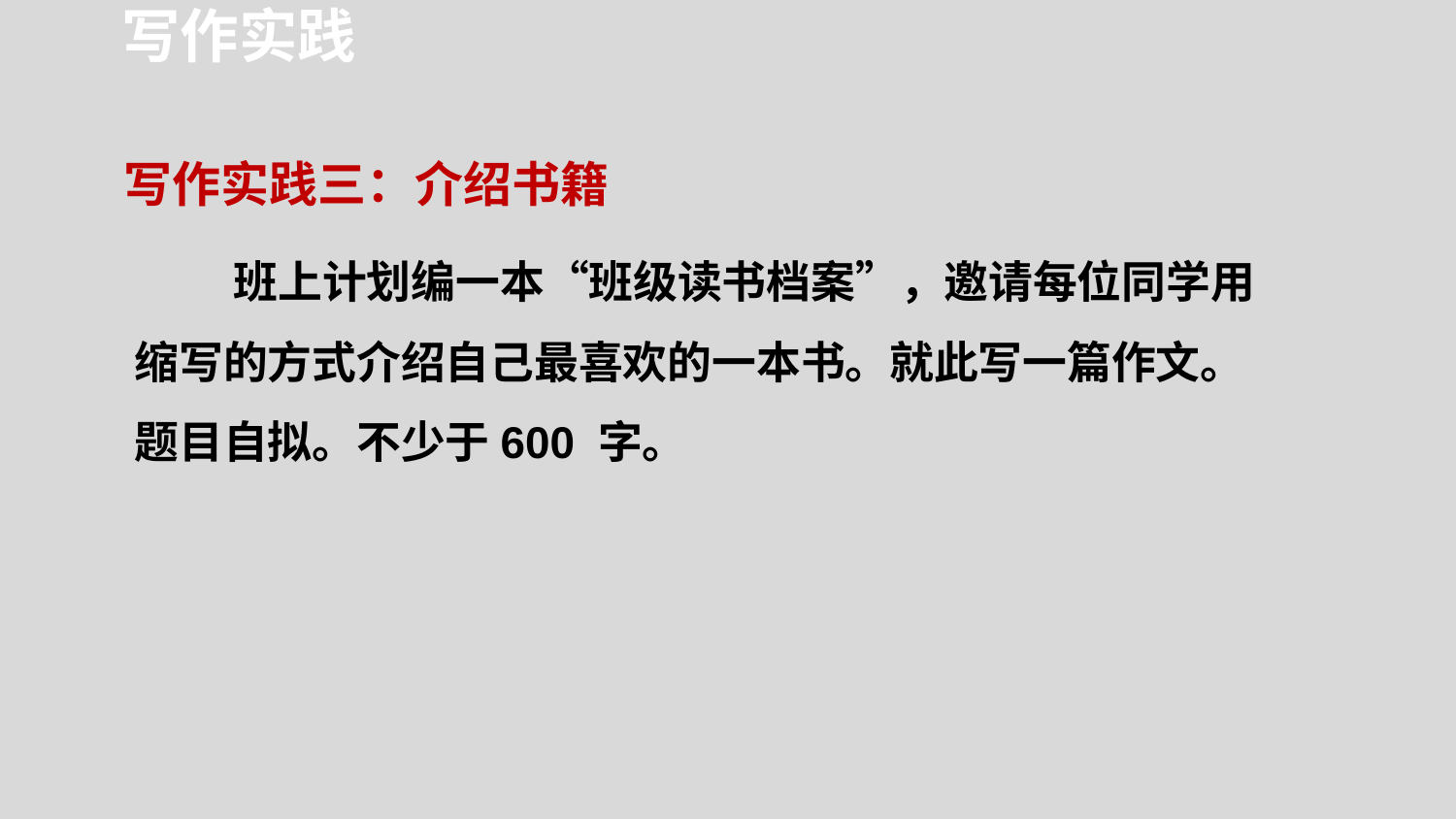

写作实践
写作实践三：介绍书籍
班上计划编一本“班级读书档案”，邀请每位同学用缩写的方式介绍自己最喜欢的一本书。就此写一篇作文。题目自拟。不少于600 字。